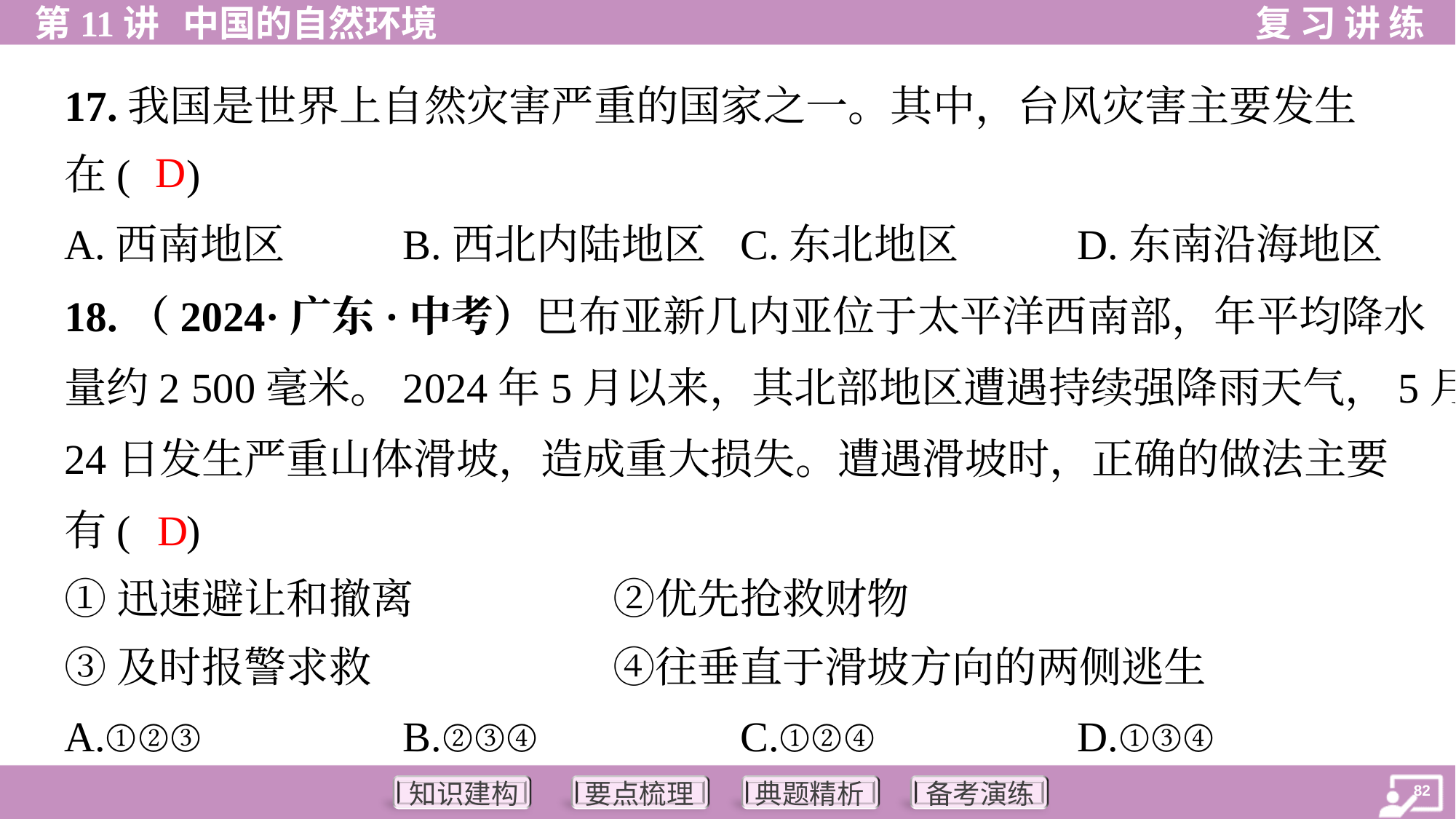

17.我国是世界上自然灾害严重的国家之一。其中，台风灾害主要发生
在(     )
D
A.西南地区	B.西北内陆地区	C.东北地区	D.东南沿海地区
18.（2024·广东·中考）巴布亚新几内亚位于太平洋西南部，年平均降水
量约2 500毫米。2024年5月以来，其北部地区遭遇持续强降雨天气，5月
24日发生严重山体滑坡，造成重大损失。遭遇滑坡时，正确的做法主要
有(     )
D
①迅速避让和撤离	②优先抢救财物
③及时报警求救	④往垂直于滑坡方向的两侧逃生
A.①②③	B.②③④	C.①②④	D.①③④